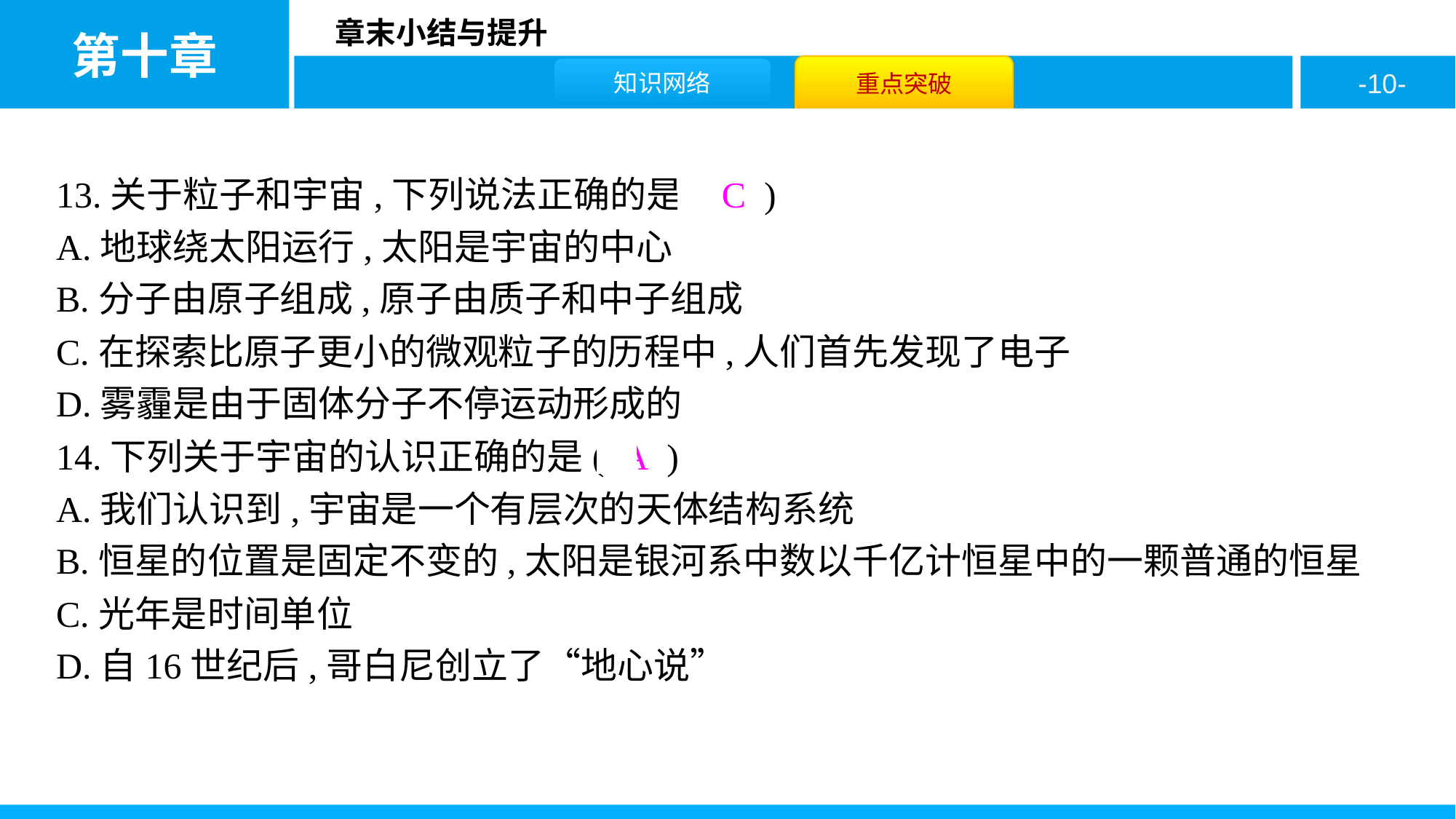

13.关于粒子和宇宙,下列说法正确的是(  C  )
A.地球绕太阳运行,太阳是宇宙的中心
B.分子由原子组成,原子由质子和中子组成
C.在探索比原子更小的微观粒子的历程中,人们首先发现了电子
D.雾霾是由于固体分子不停运动形成的
14.下列关于宇宙的认识正确的是(  A  )
A.我们认识到,宇宙是一个有层次的天体结构系统
B.恒星的位置是固定不变的,太阳是银河系中数以千亿计恒星中的一颗普通的恒星
C.光年是时间单位
D.自16世纪后,哥白尼创立了“地心说”